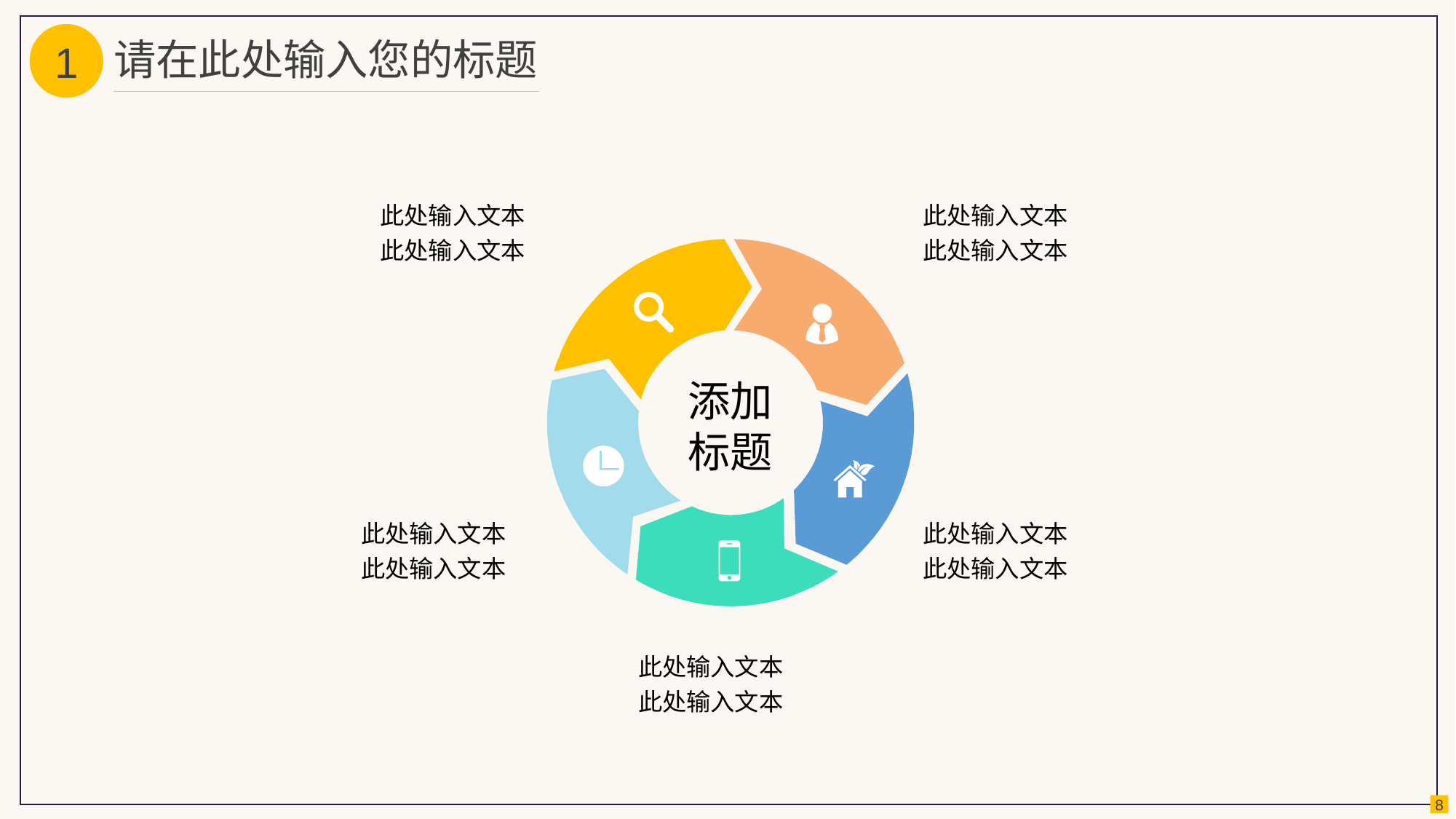

1
请在此处输入您的标题
此处输入文本
此处输入文本
此处输入文本
此处输入文本

添加
标题

此处输入文本
此处输入文本
此处输入文本
此处输入文本

此处输入文本
此处输入文本
8